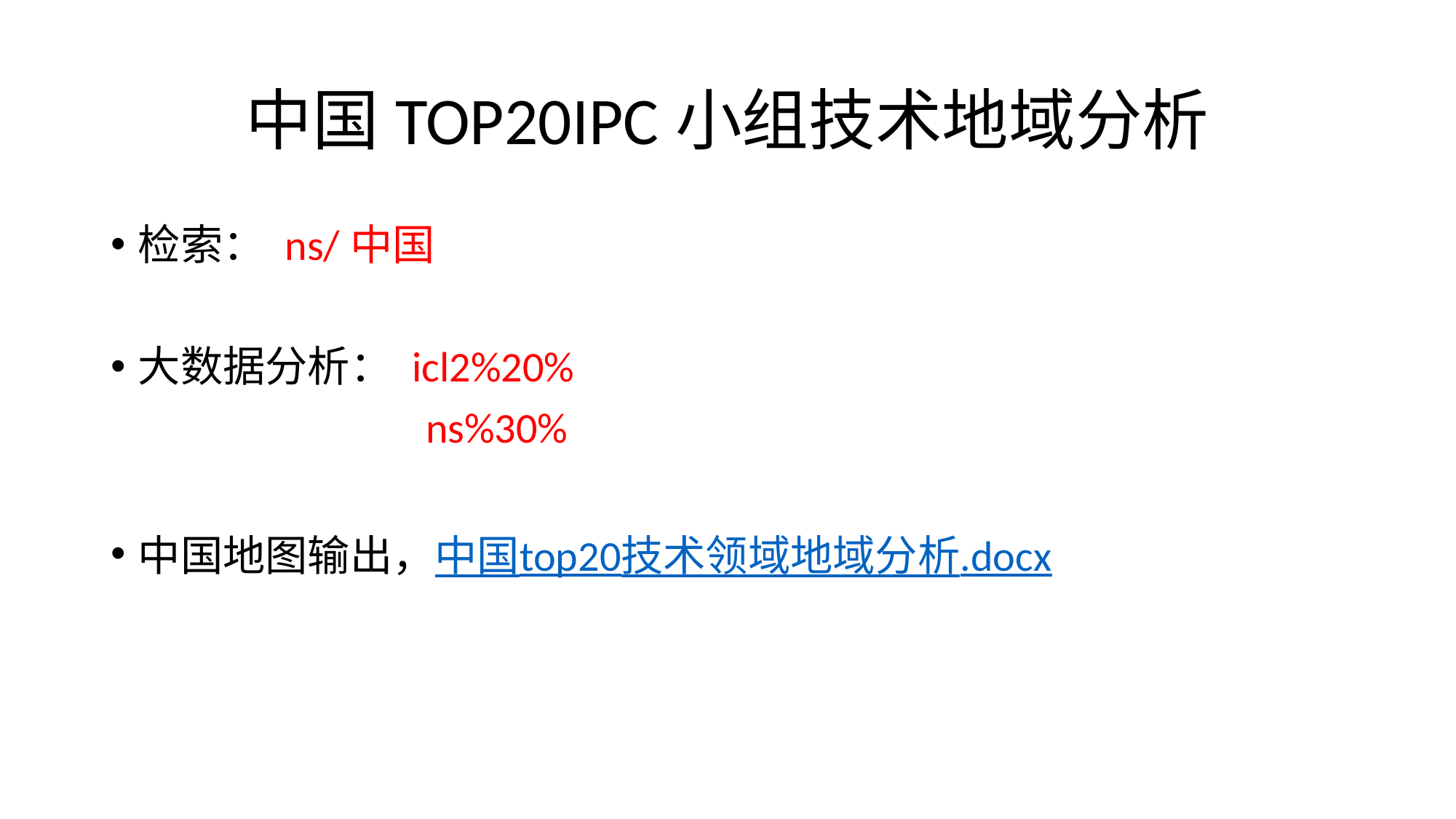

# 中国TOP20IPC小组技术地域分析
检索： ns/中国

大数据分析： icl2%20%
		          ns%30%

中国地图输出，中国top20技术领域地域分析.docx